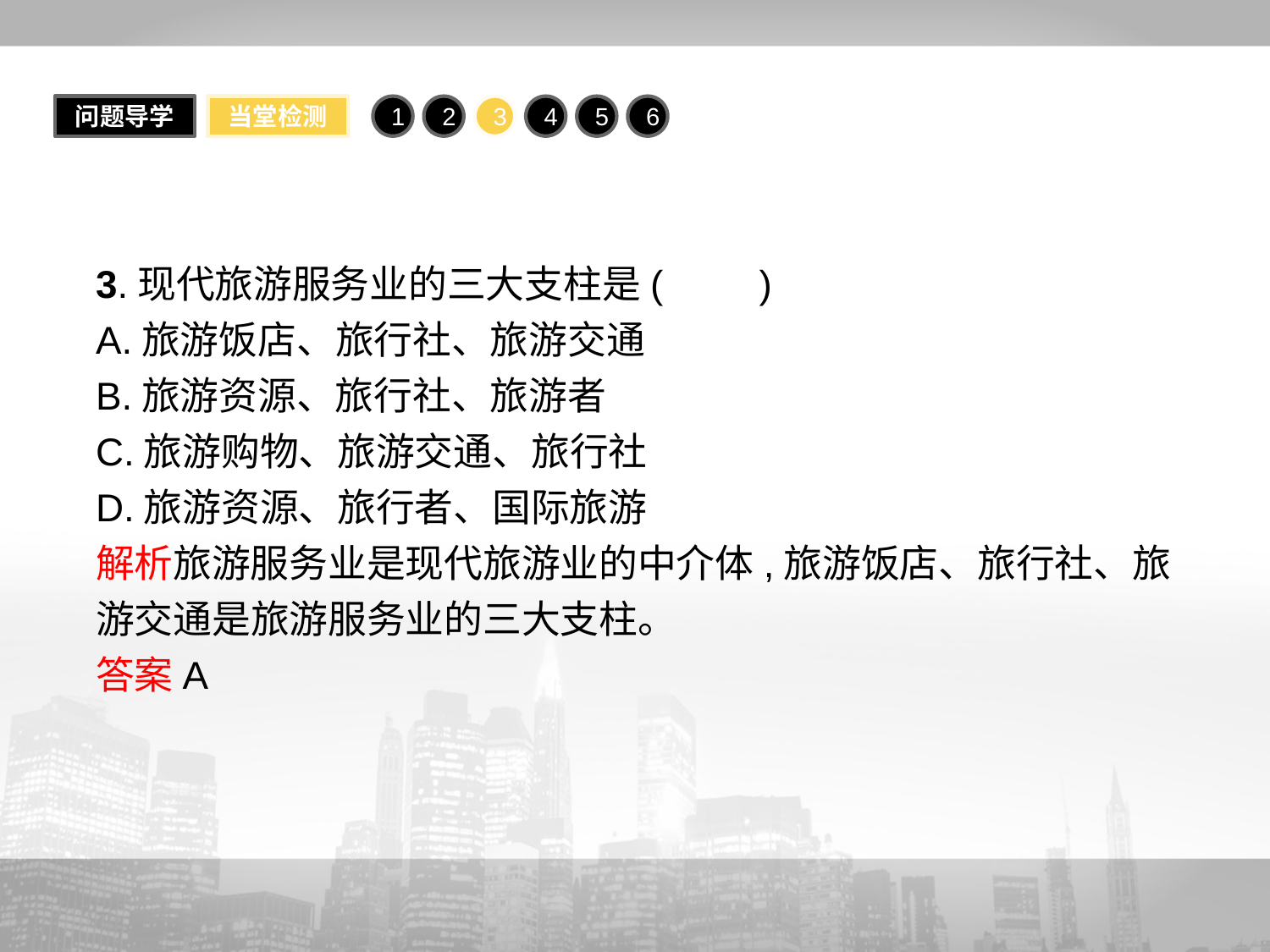

问题导学
当堂检测
1
2
3
4
5
6
3.现代旅游服务业的三大支柱是(　　)
A.旅游饭店、旅行社、旅游交通
B.旅游资源、旅行社、旅游者
C.旅游购物、旅游交通、旅行社
D.旅游资源、旅行者、国际旅游
解析旅游服务业是现代旅游业的中介体,旅游饭店、旅行社、旅游交通是旅游服务业的三大支柱。
答案A